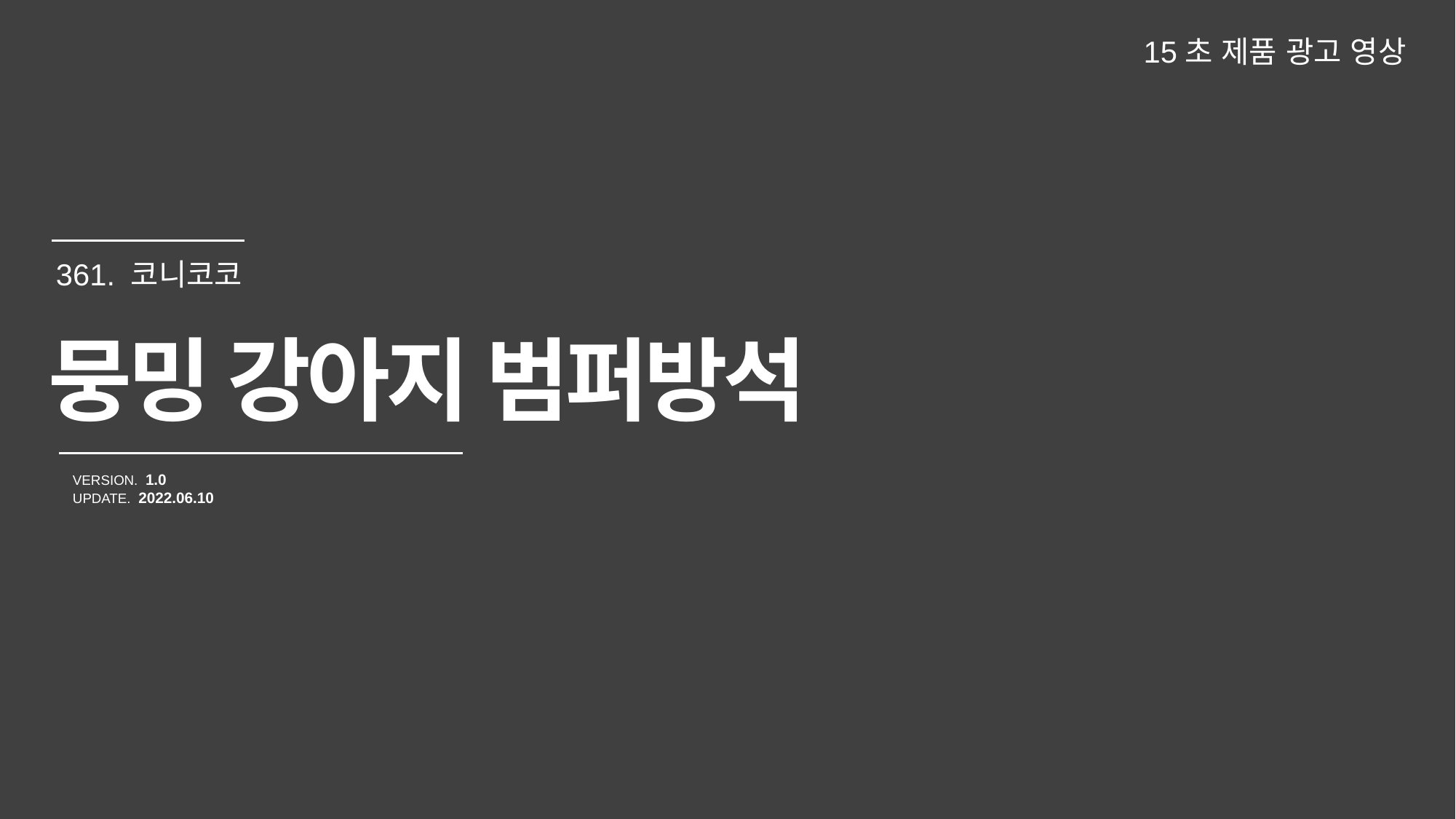

15초 제품 광고 영상
뭉밍 강아지 범퍼방석
VERSION.  1.0
UPDATE.  2022.06.10

361. 코니코코